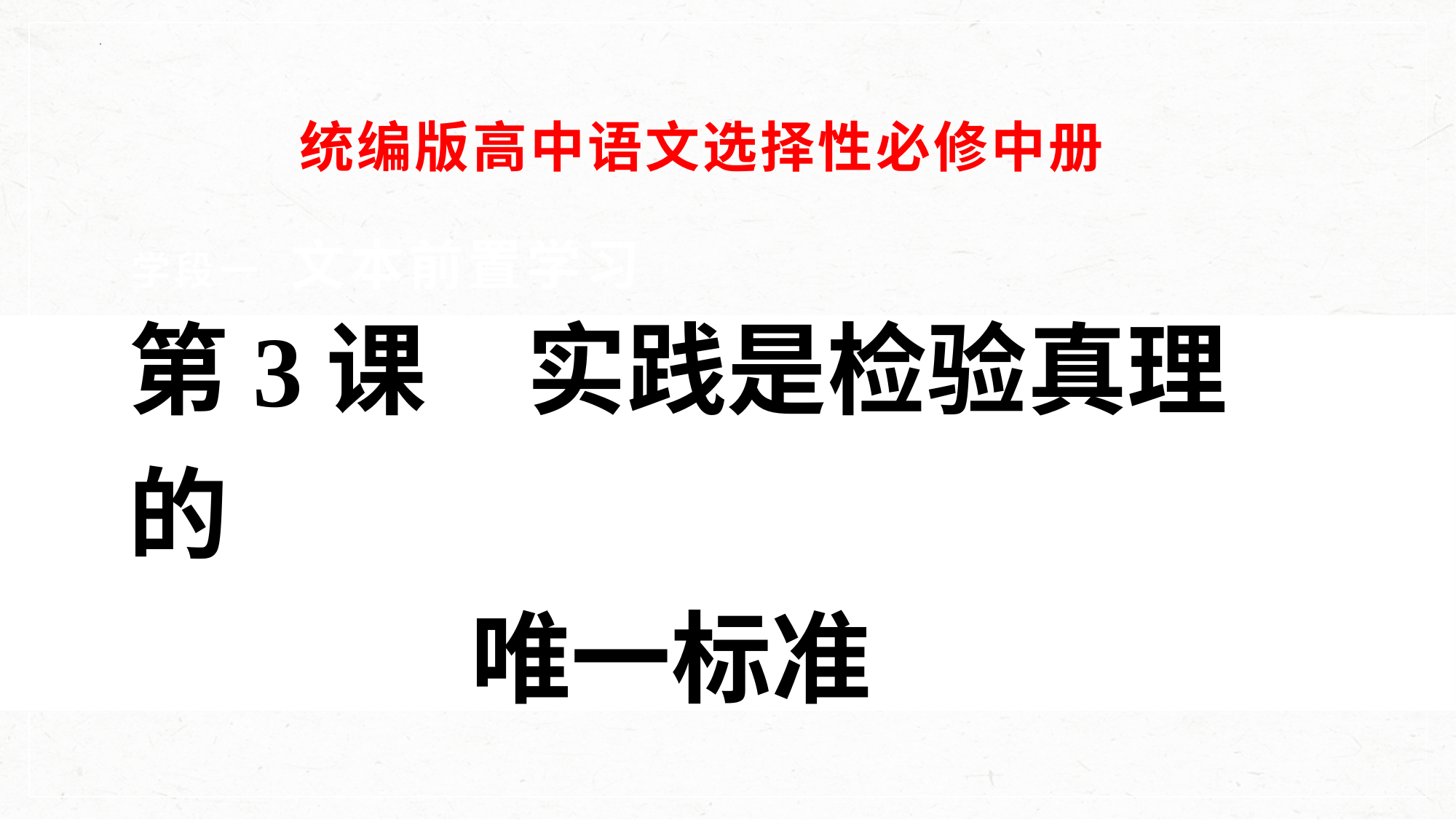

统编版高中语文选择性必修中册

学段一  文本前置学习

第3课　实践是检验真理的
              唯一标准